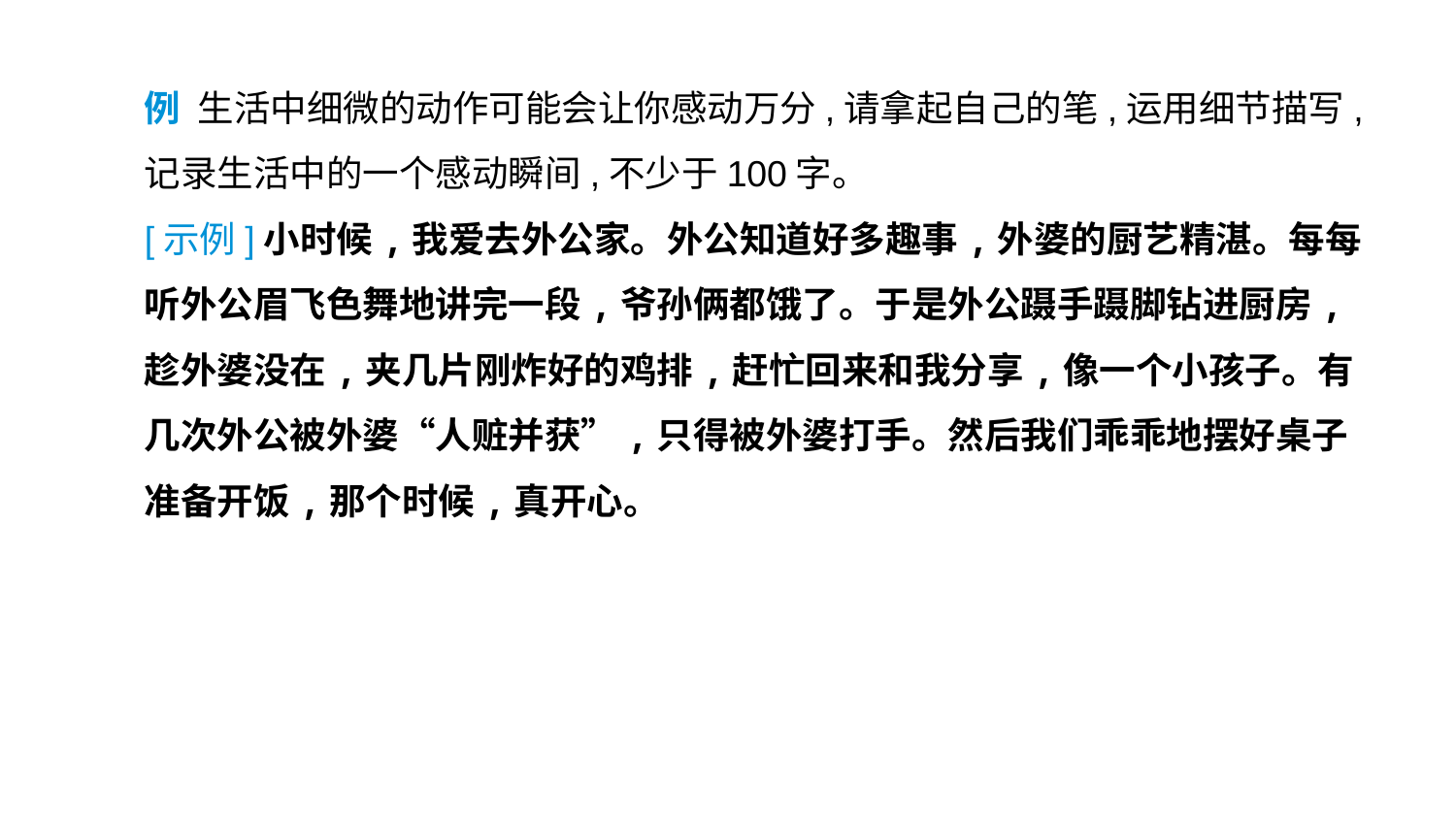

例  生活中细微的动作可能会让你感动万分,请拿起自己的笔,运用细节描写,记录生活中的一个感动瞬间,不少于100字。
[示例]小时候,我爱去外公家。外公知道好多趣事,外婆的厨艺精湛。每每听外公眉飞色舞地讲完一段,爷孙俩都饿了。于是外公蹑手蹑脚钻进厨房,趁外婆没在,夹几片刚炸好的鸡排,赶忙回来和我分享,像一个小孩子。有几次外公被外婆“人赃并获”,只得被外婆打手。然后我们乖乖地摆好桌子准备开饭,那个时候,真开心。